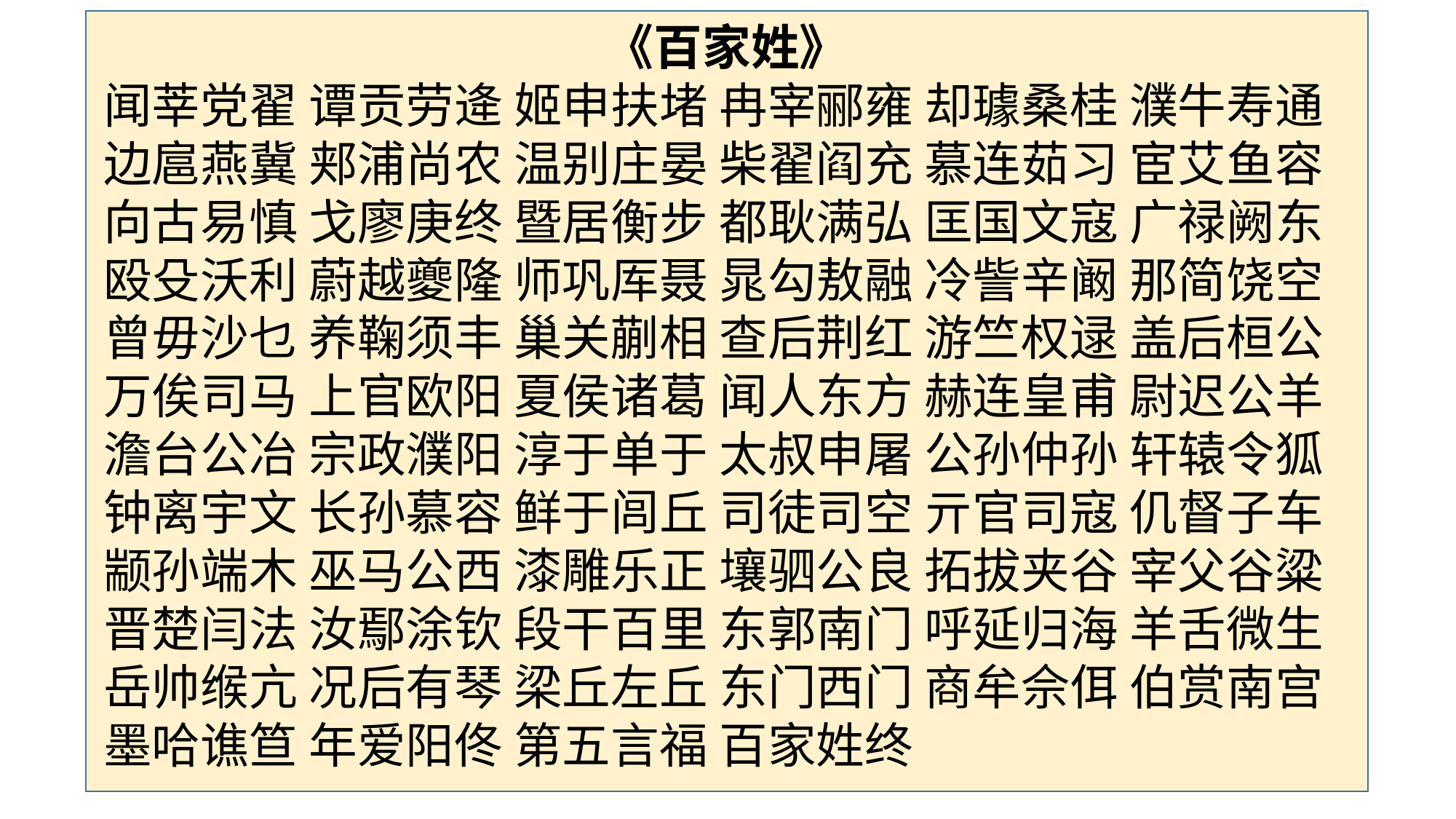

《百家姓》
闻莘党翟 谭贡劳逄 姬申扶堵 冉宰郦雍 却璩桑桂 濮牛寿通
边扈燕冀 郏浦尚农 温别庄晏 柴翟阎充 慕连茹习 宦艾鱼容
向古易慎 戈廖庚终 暨居衡步 都耿满弘 匡国文寇 广禄阙东
殴殳沃利 蔚越夔隆 师巩厍聂 晁勾敖融 冷訾辛阚 那简饶空
曾毋沙乜 养鞠须丰 巢关蒯相 查后荆红 游竺权逯 盖后桓公
万俟司马 上官欧阳 夏侯诸葛 闻人东方 赫连皇甫 尉迟公羊
澹台公冶 宗政濮阳 淳于单于 太叔申屠 公孙仲孙 轩辕令狐
钟离宇文 长孙慕容 鲜于闾丘 司徒司空 亓官司寇 仉督子车
颛孙端木 巫马公西 漆雕乐正 壤驷公良 拓拔夹谷 宰父谷粱
晋楚闫法 汝鄢涂钦 段干百里 东郭南门 呼延归海 羊舌微生
岳帅缑亢 况后有琴 梁丘左丘 东门西门 商牟佘佴 伯赏南宫
墨哈谯笪 年爱阳佟 第五言福 百家姓终